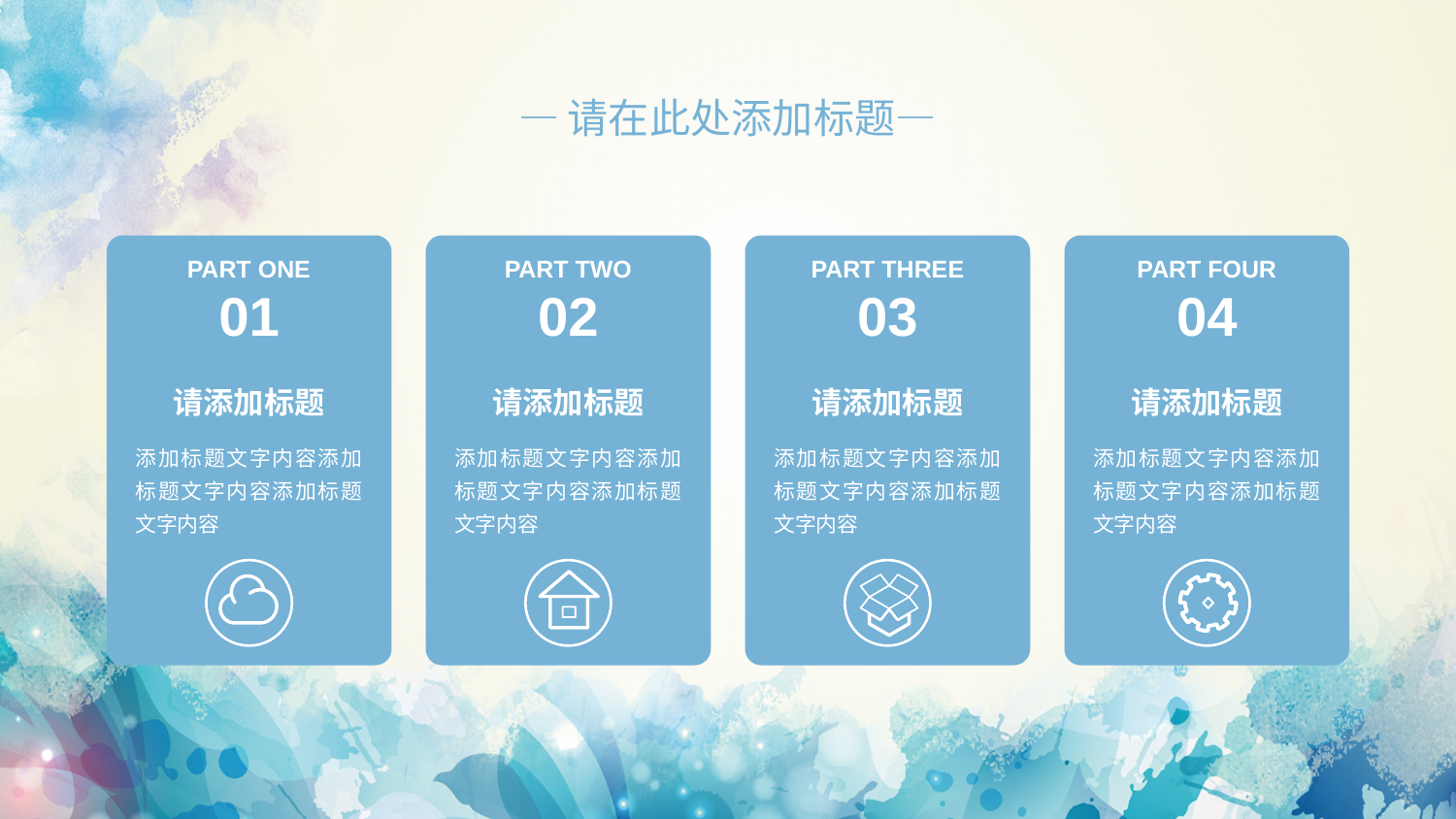

—请在此处添加标题—

PART ONE
PART TWO
PART THREE
PART FOUR
01
02
03
04
请添加标题
请添加标题
请添加标题
请添加标题
添加标题文字内容添加标题文字内容添加标题文字内容
添加标题文字内容添加标题文字内容添加标题文字内容
添加标题文字内容添加标题文字内容添加标题文字内容
添加标题文字内容添加标题文字内容添加标题文字内容